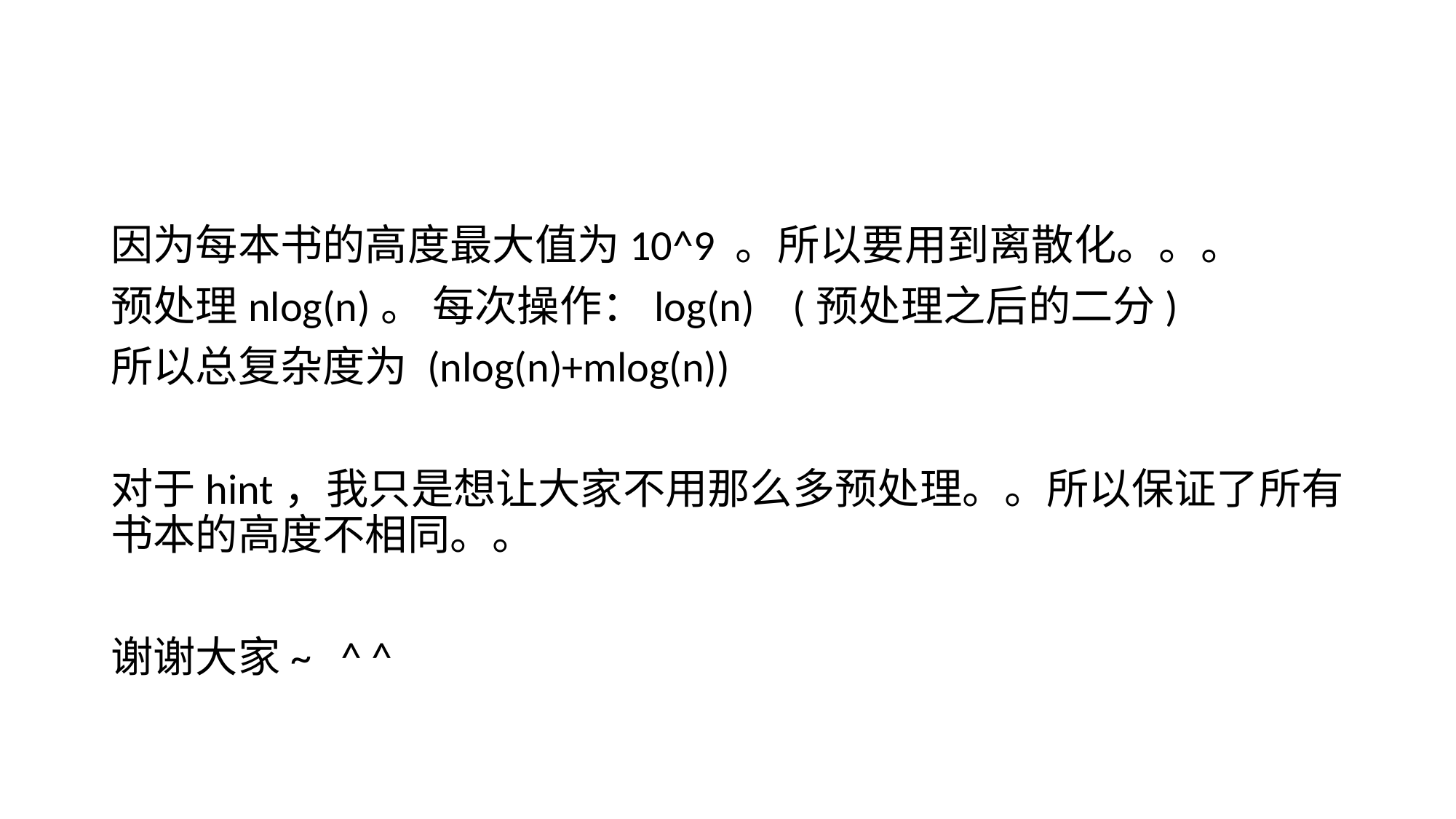

因为每本书的高度最大值为10^9 。所以要用到离散化。。。
预处理nlog(n)。 每次操作：log(n)    (预处理之后的二分)
所以总复杂度为 (nlog(n)+mlog(n))

对于hint，我只是想让大家不用那么多预处理。。所以保证了所有书本的高度不相同。。

谢谢大家~   ^ ^